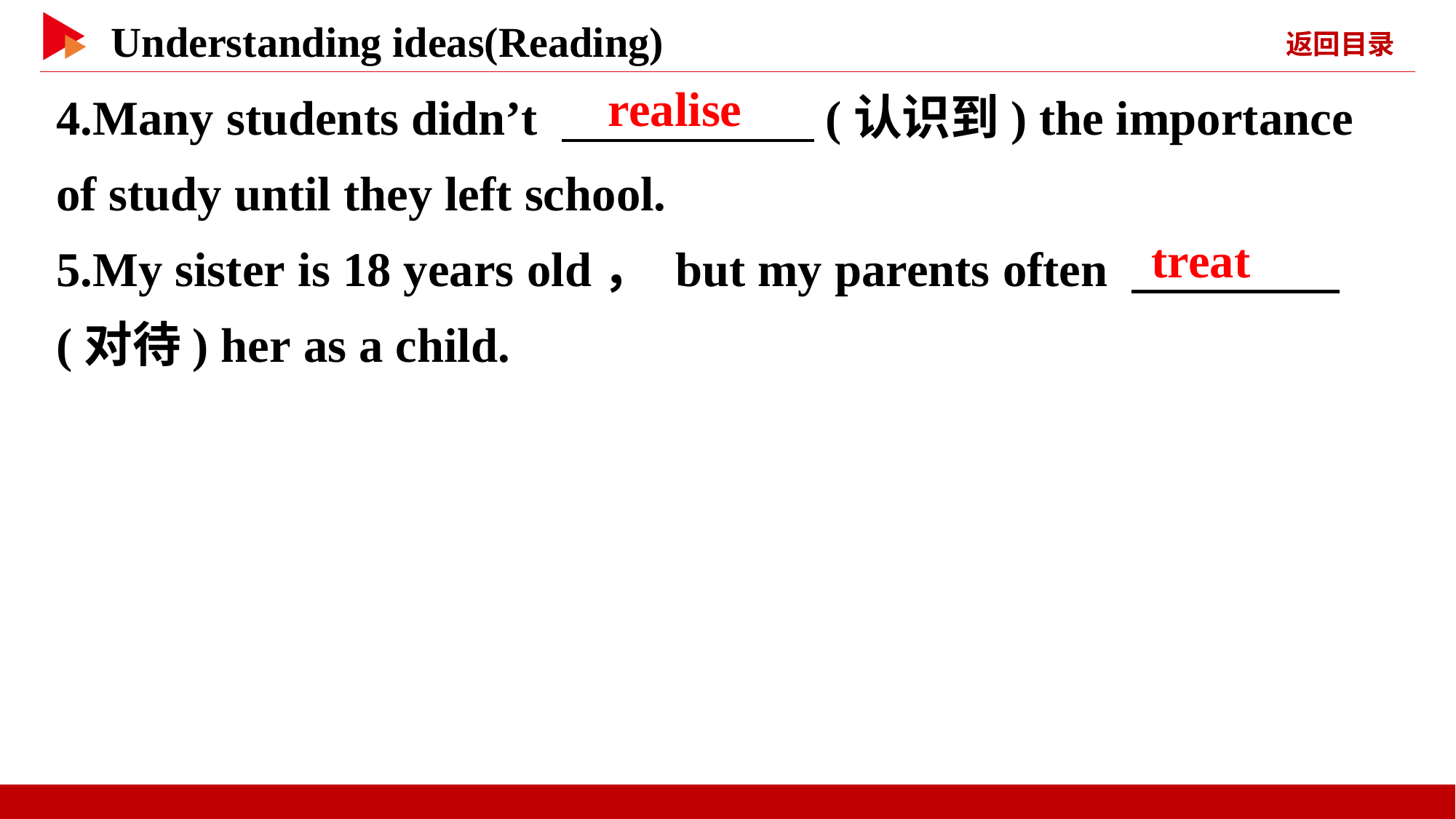

4.Many students didn’t 　              　(认识到) the importance of study until they left school.
5.My sister is 18 years old， but my parents often 　          　(对待) her as a child.
　realise
　treat